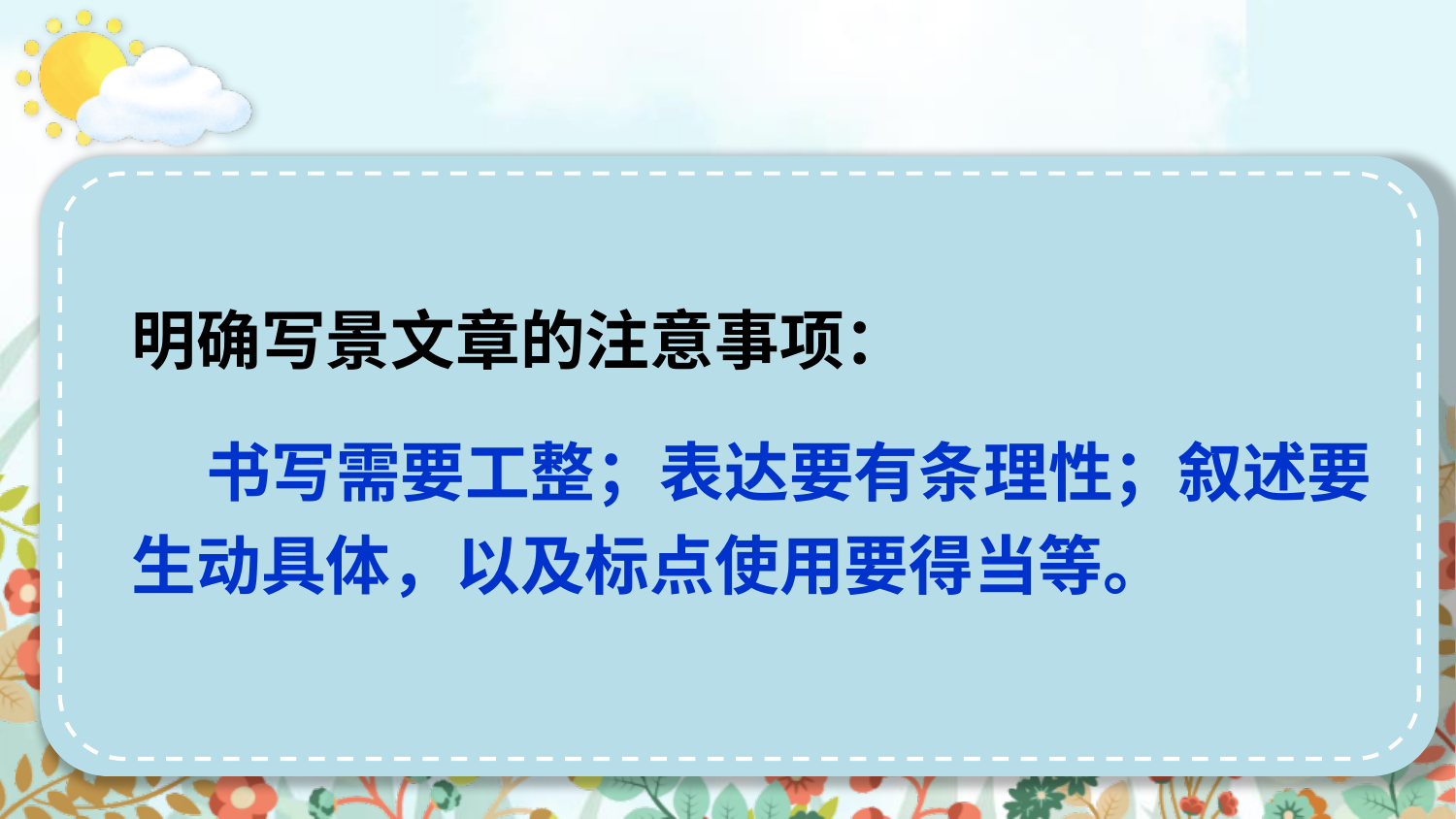

明确写景文章的注意事项：
    书写需要工整；表达要有条理性；叙述要生动具体，以及标点使用要得当等。